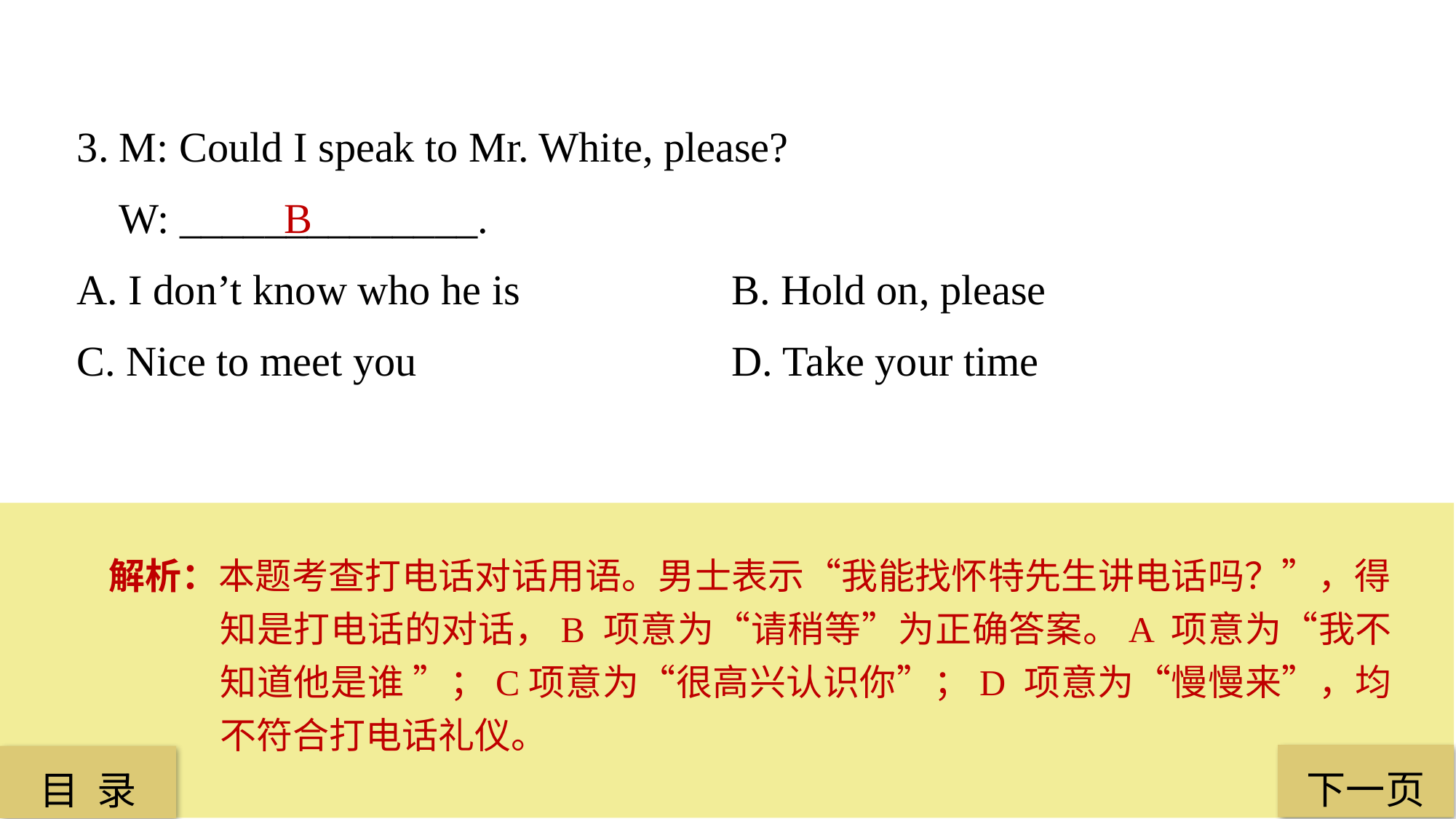

3. M: Could I speak to Mr. White, please?
    W: ______________.
A. I don’t know who he is 		B. Hold on, please
C. Nice to meet you 			D. Take your time
 B
解析：本题考查打电话对话用语。男士表示“我能找怀特先生讲电话吗？”，得知是打电话的对话，B 项意为“请稍等”为正确答案。A 项意为“我不知道他是谁 ”；C项意为“很高兴认识你”；D 项意为“慢慢来”，均不符合打电话礼仪。